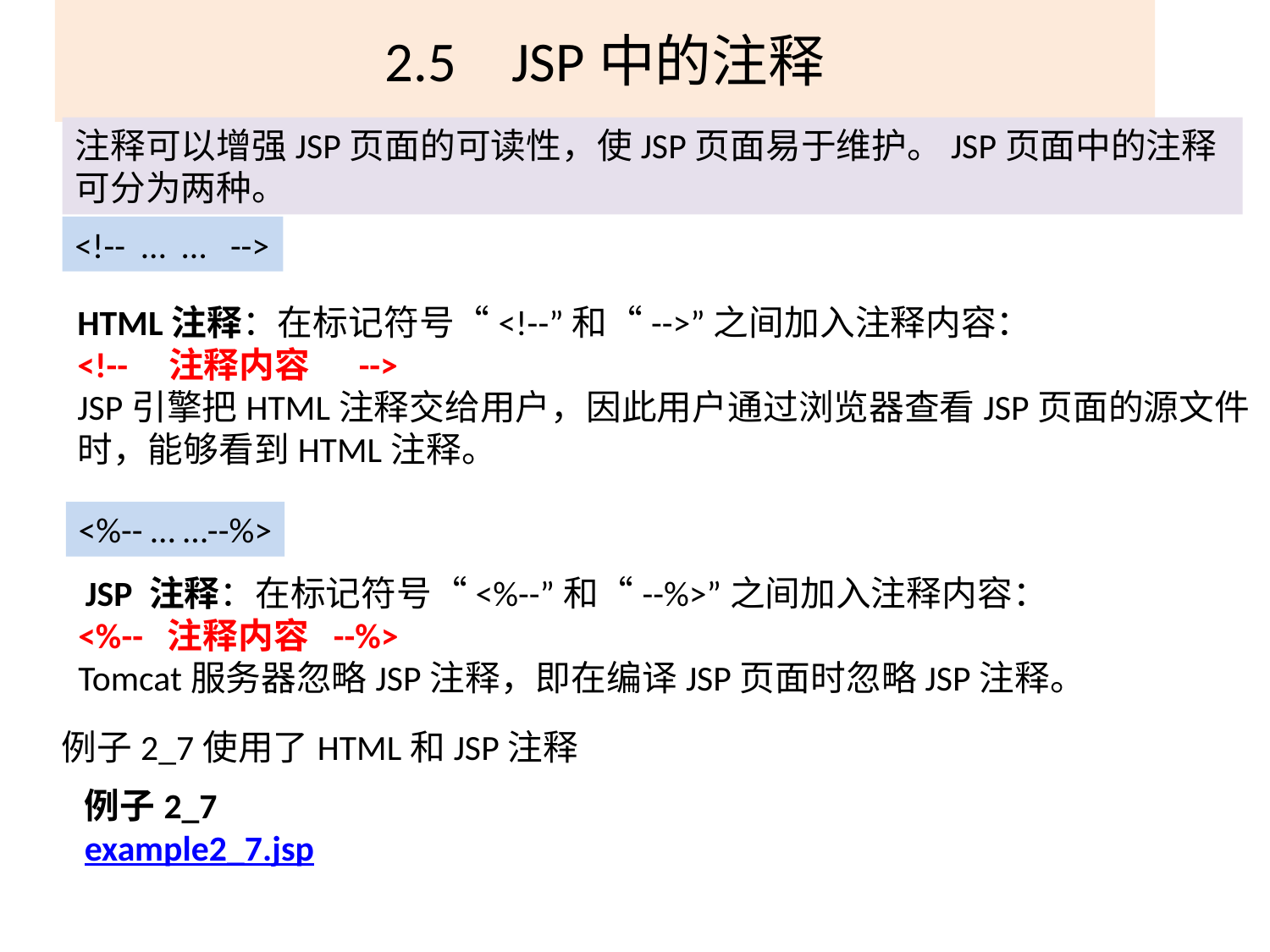

# 2.5	JSP中的注释
注释可以增强JSP页面的可读性，使JSP页面易于维护。JSP页面中的注释可分为两种。
<!--  …  …   -->
HTML注释：在标记符号“<!--”和“-->”之间加入注释内容：
<!--    注释内容     -->
JSP引擎把HTML注释交给用户，因此用户通过浏览器查看JSP页面的源文件时，能够看到HTML注释。
<%-- … …--%>
 JSP 注释：在标记符号“<%--”和“--%>”之间加入注释内容：
<%--  注释内容  --%>
Tomcat服务器忽略JSP注释，即在编译JSP页面时忽略JSP注释。
例子2_7使用了HTML和JSP注释
例子2_7
example2_7.jsp